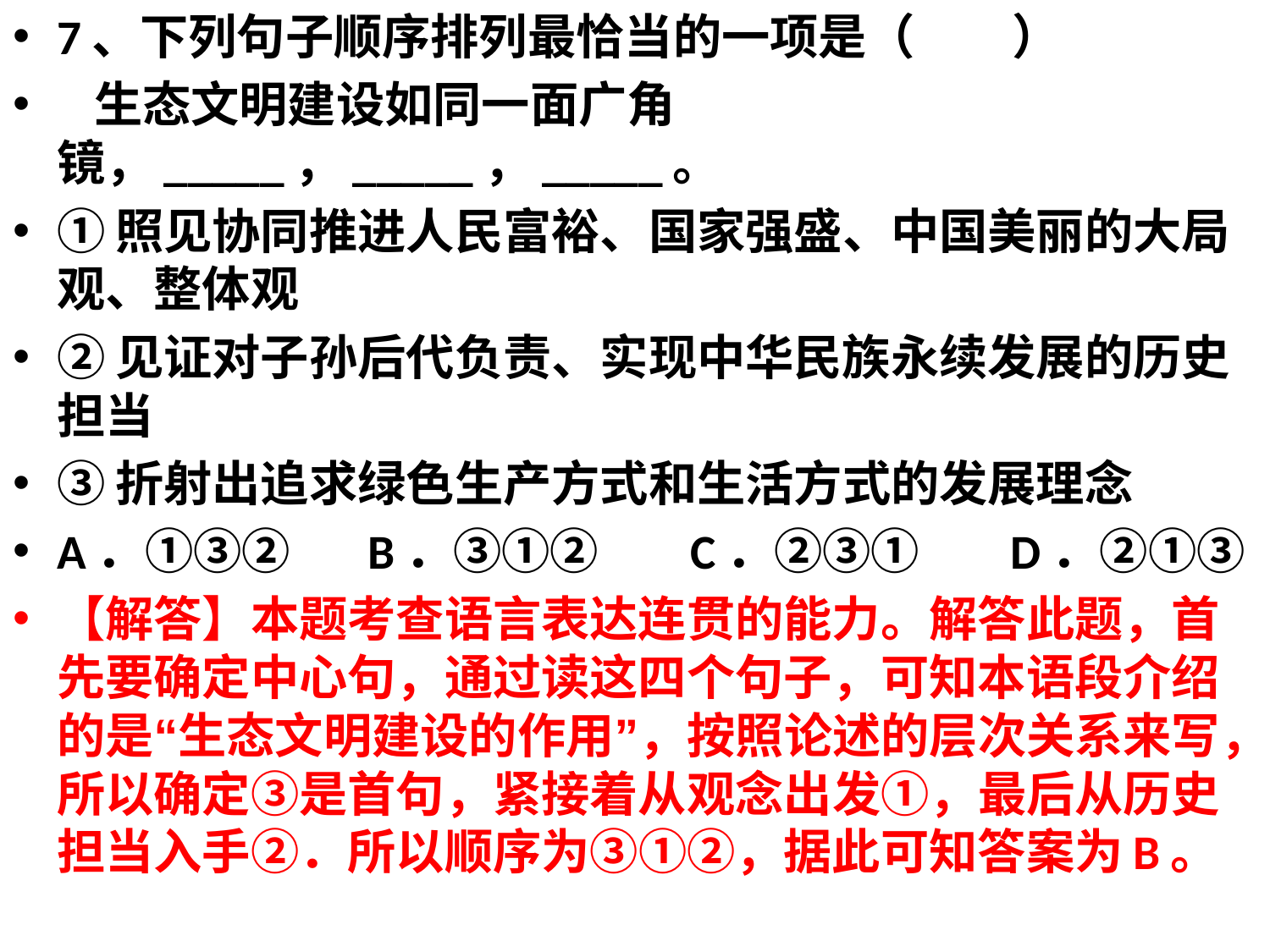

7、下列句子顺序排列最恰当的一项是（　　）
  生态文明建设如同一面广角镜，_____，_____，_____。
①照见协同推进人民富裕、国家强盛、中国美丽的大局观、整体观
②见证对子孙后代负责、实现中华民族永续发展的历史担当
③折射出追求绿色生产方式和生活方式的发展理念
A．①③②     B．③①②      C．②③①      D．②①③
【解答】本题考查语言表达连贯的能力。解答此题，首先要确定中心句，通过读这四个句子，可知本语段介绍的是“生态文明建设的作用”，按照论述的层次关系来写，所以确定③是首句，紧接着从观念出发①，最后从历史担当入手②．所以顺序为③①②，据此可知答案为B。

#